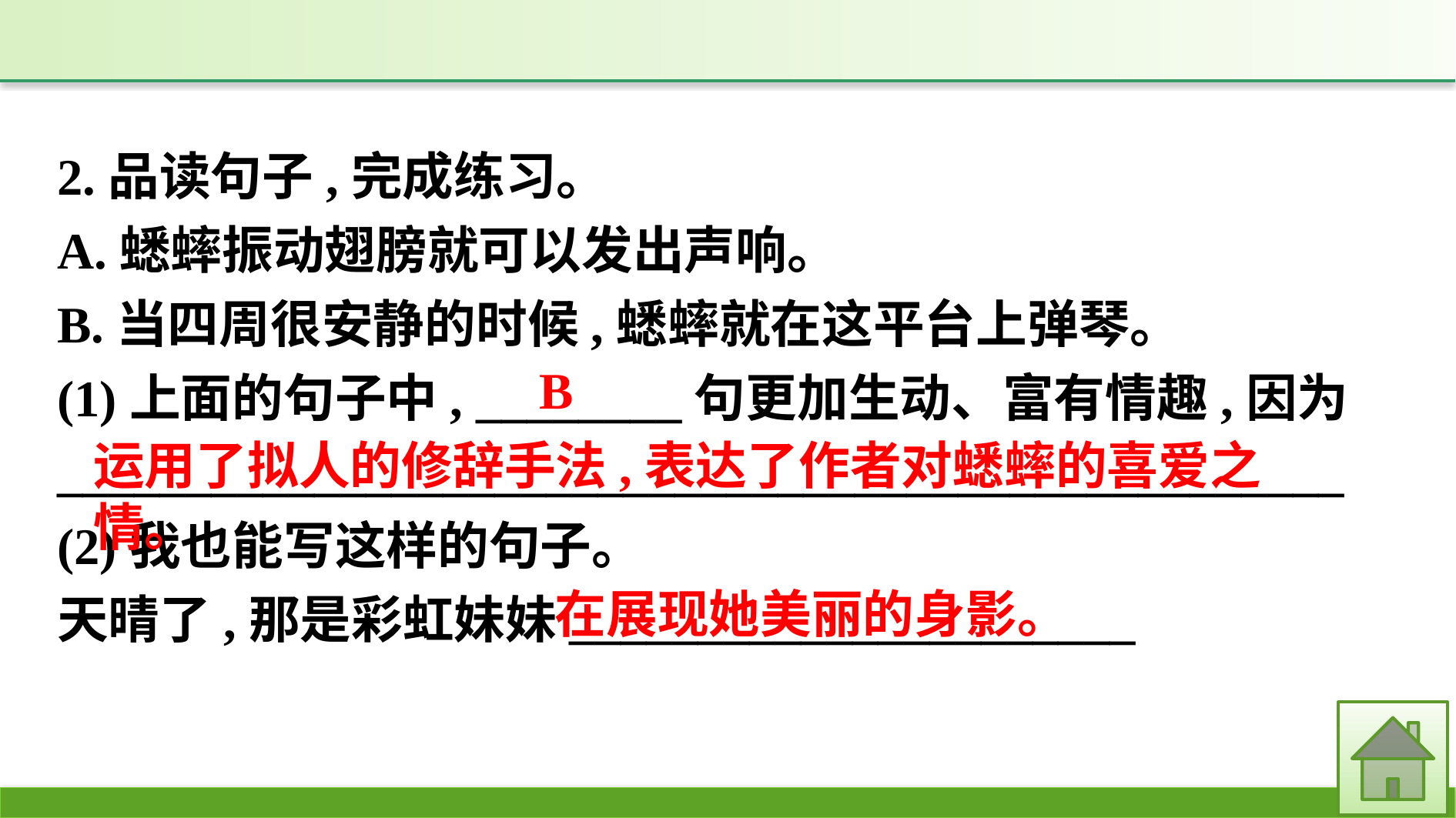

2.品读句子,完成练习。
A.蟋蟀振动翅膀就可以发出声响。
B.当四周很安静的时候,蟋蟀就在这平台上弹琴。
(1)上面的句子中, ________句更加生动、富有情趣,因为__________________________________________________
(2)我也能写这样的句子。
天晴了,那是彩虹妹妹______________________
B
运用了拟人的修辞手法,表达了作者对蟋蟀的喜爱之情。
在展现她美丽的身影。